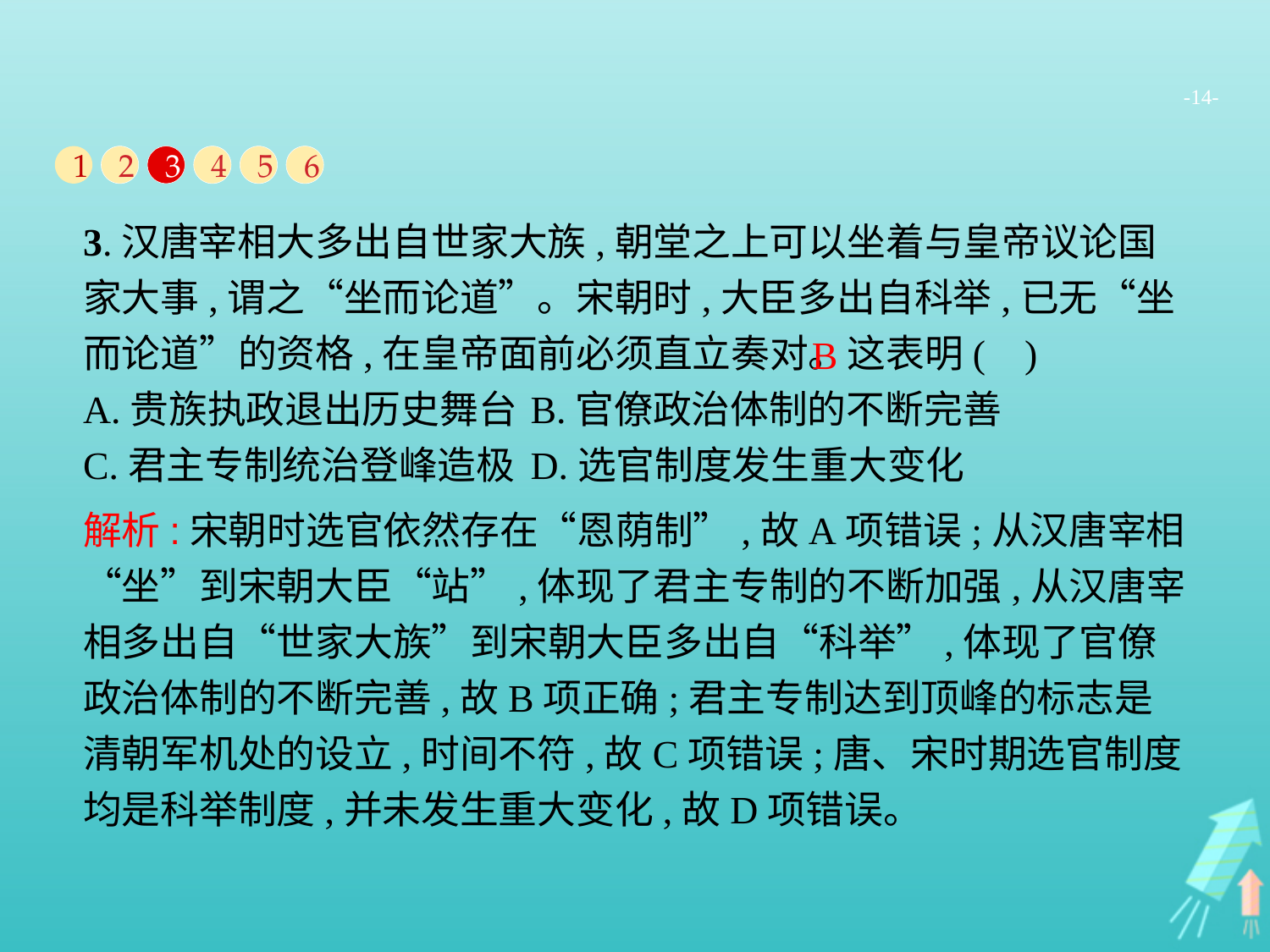

-14-
1
2
3
4
5
6
3.汉唐宰相大多出自世家大族,朝堂之上可以坐着与皇帝议论国家大事,谓之“坐而论道”。宋朝时,大臣多出自科举,已无“坐而论道”的资格,在皇帝面前必须直立奏对。这表明(    )
A.贵族执政退出历史舞台	B.官僚政治体制的不断完善
C.君主专制统治登峰造极	D.选官制度发生重大变化
B
解析:宋朝时选官依然存在“恩荫制”,故A项错误;从汉唐宰相“坐”到宋朝大臣“站”,体现了君主专制的不断加强,从汉唐宰相多出自“世家大族”到宋朝大臣多出自“科举”,体现了官僚政治体制的不断完善,故B项正确;君主专制达到顶峰的标志是清朝军机处的设立,时间不符,故C项错误;唐、宋时期选官制度均是科举制度,并未发生重大变化,故D项错误。